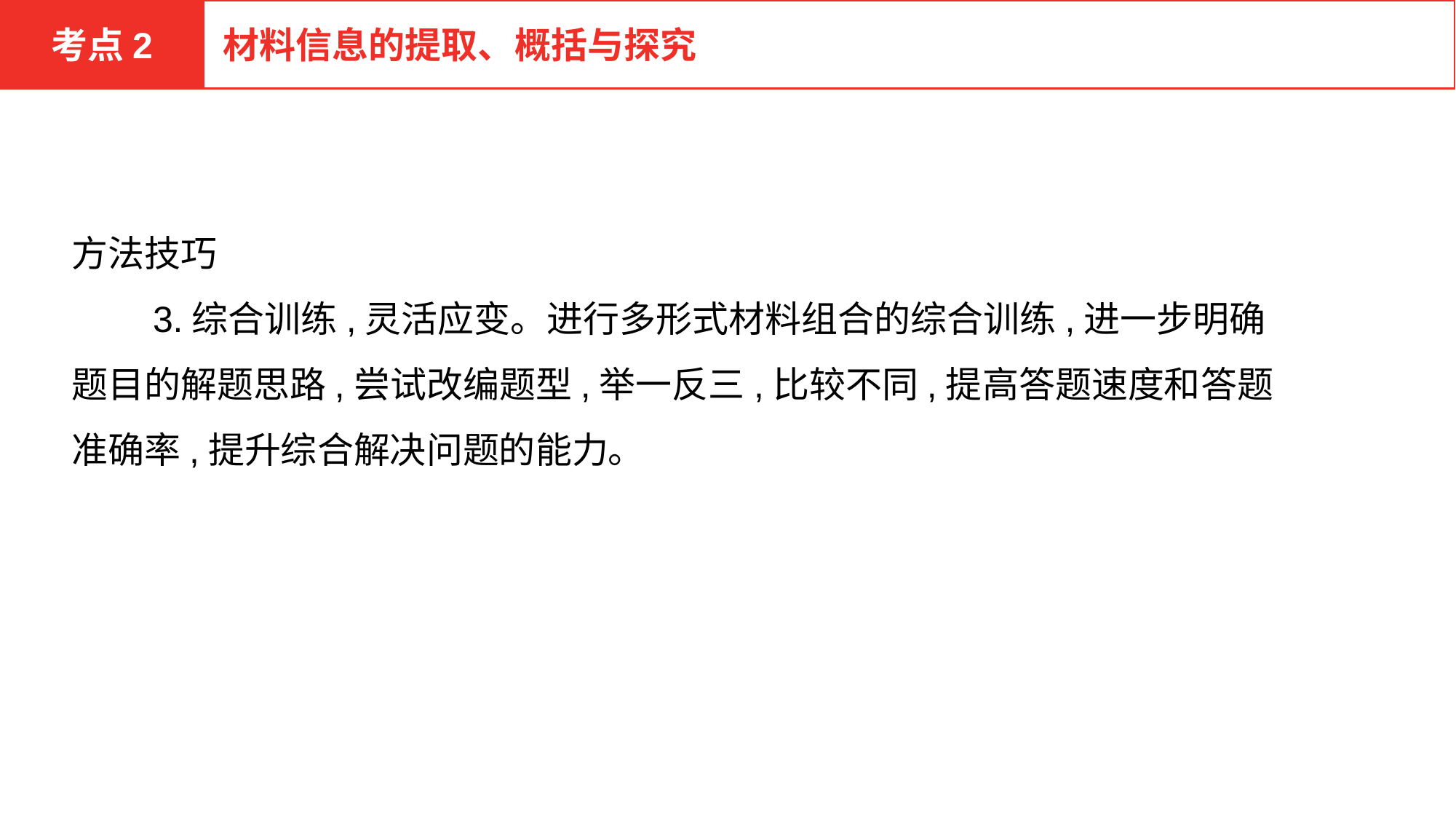

考点2
材料信息的提取、概括与探究
方法技巧
　　3.综合训练,灵活应变。进行多形式材料组合的综合训练,进一步明确题目的解题思路,尝试改编题型,举一反三,比较不同,提高答题速度和答题准确率,提升综合解决问题的能力。